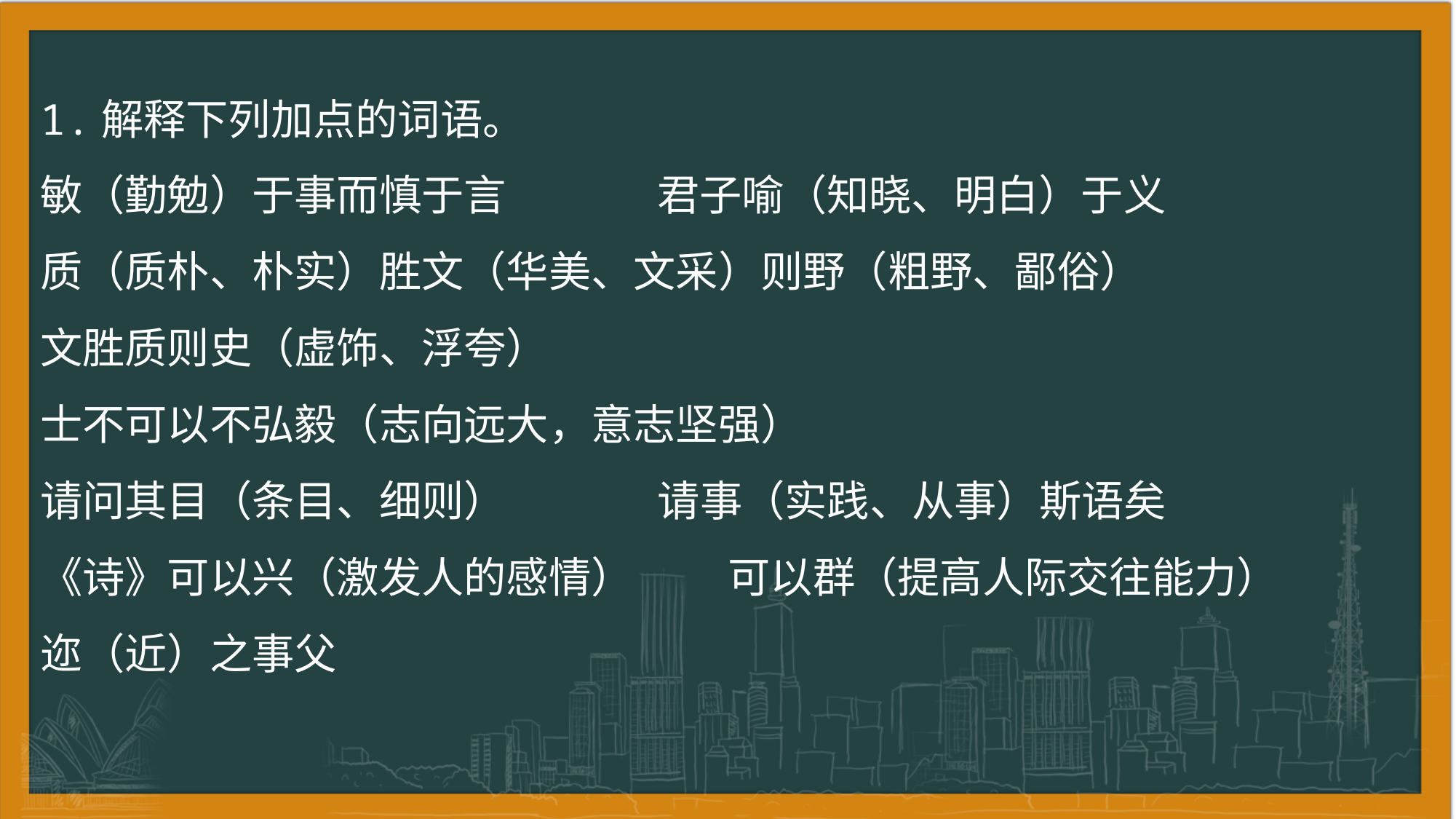

1.解释下列加点的词语。
敏（勤勉）于事而慎于言                君子喻（知晓、明白）于义
质（质朴、朴实）胜文（华美、文采）则野（粗野、鄙俗）
文胜质则史（虚饰、浮夸）
士不可以不弘毅（志向远大，意志坚强）
请问其目（条目、细则）                请事（实践、从事）斯语矣
《诗》可以兴（激发人的感情）          可以群（提高人际交往能力）
迩（近）之事父